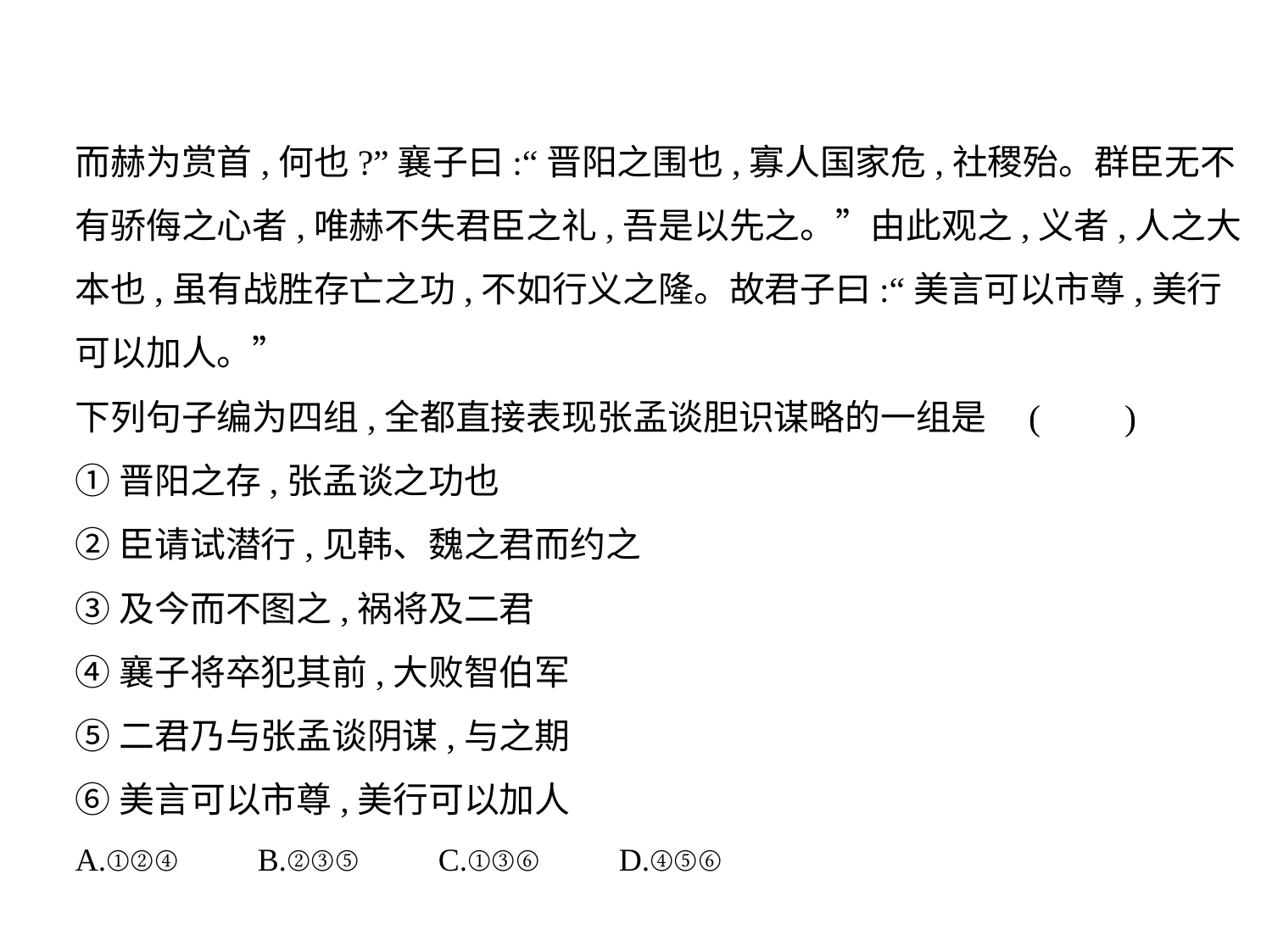

而赫为赏首,何也?”襄子曰:“晋阳之围也,寡人国家危,社稷殆。群臣无不
有骄侮之心者,唯赫不失君臣之礼,吾是以先之。”由此观之,义者,人之大
本也,虽有战胜存亡之功,不如行义之隆。故君子曰:“美言可以市尊,美行
可以加人。”
下列句子编为四组,全都直接表现张孟谈胆识谋略的一组是 (　    )
①晋阳之存,张孟谈之功也
②臣请试潜行,见韩、魏之君而约之
③及今而不图之,祸将及二君
④襄子将卒犯其前,大败智伯军
⑤二君乃与张孟谈阴谋,与之期
⑥美言可以市尊,美行可以加人
A.①②④　　B.②③⑤　　C.①③⑥　　D.④⑤⑥